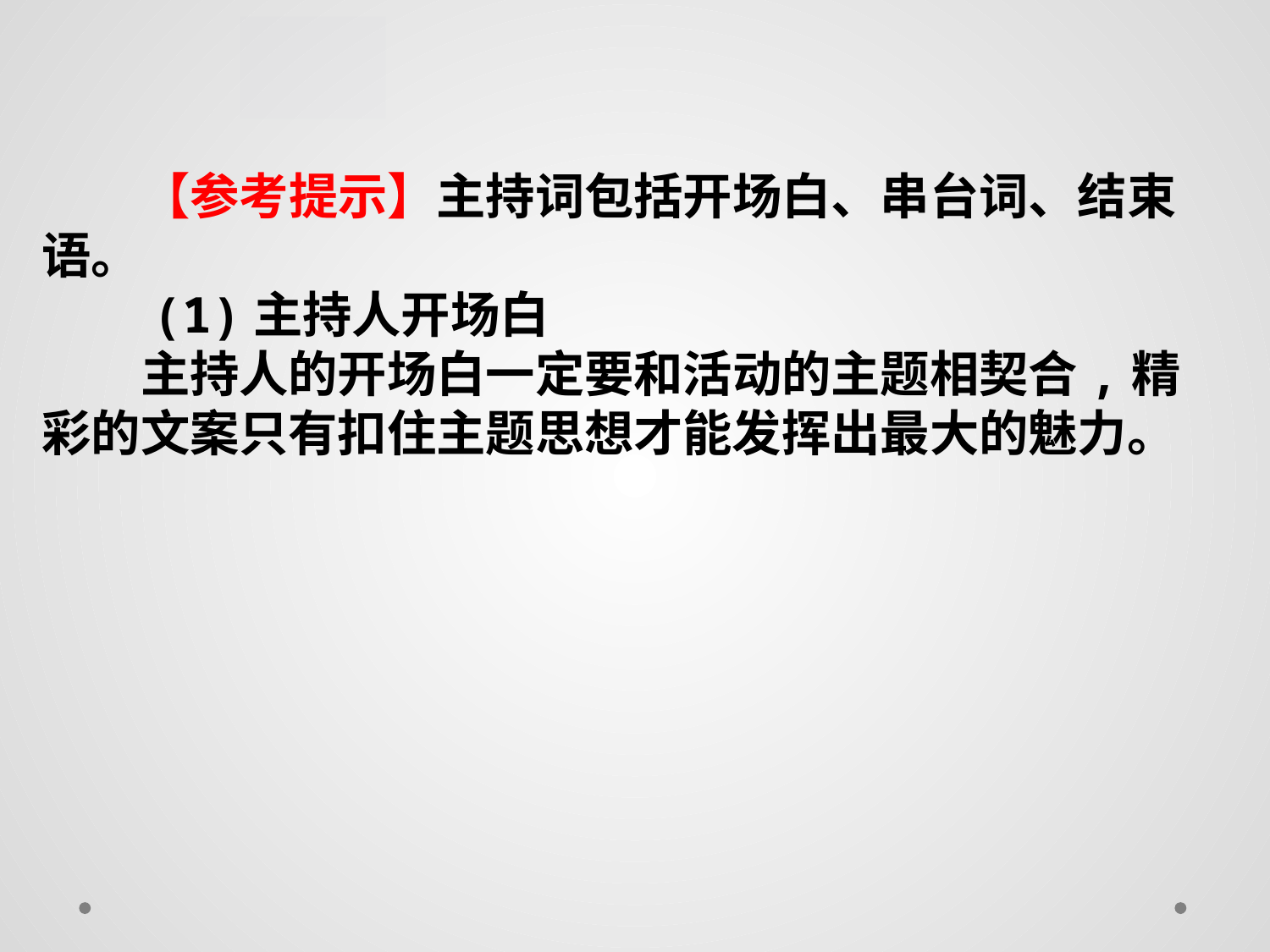

【参考提示】主持词包括开场白、串台词、结束语。
　　(1)主持人开场白
　　主持人的开场白一定要和活动的主题相契合,精彩的文案只有扣住主题思想才能发挥出最大的魅力。